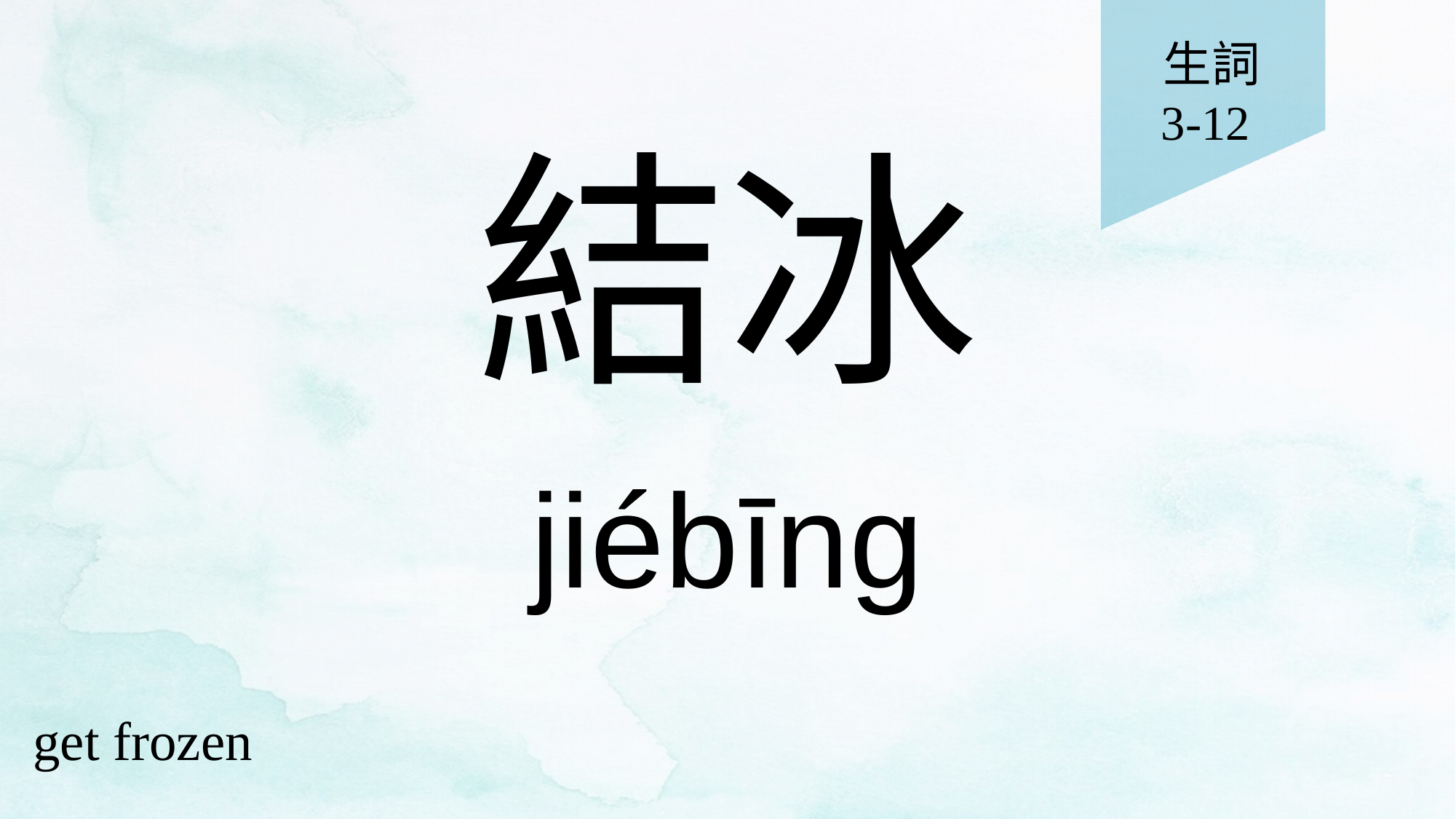

生詞
3-12
# 結冰
jiébīng
get frozen